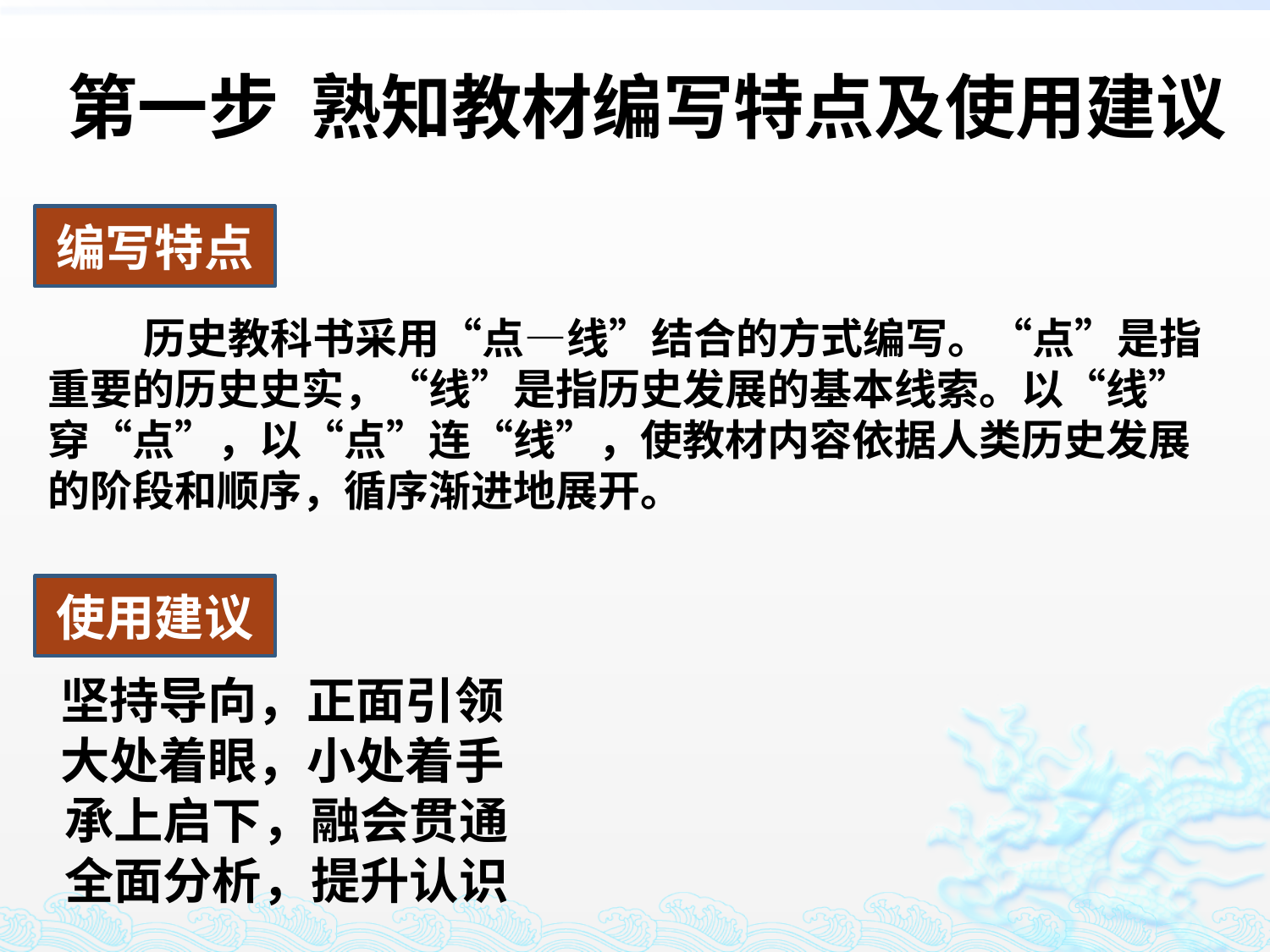

第一步  熟知教材编写特点及使用建议
编写特点
         历史教科书采用“点—线”结合的方式编写。“点”是指重要的历史史实，“线”是指历史发展的基本线索。以“线”穿“点”，以“点”连“线”，使教材内容依据人类历史发展的阶段和顺序，循序渐进地展开。

使用建议
坚持导向，正面引领
大处着眼，小处着手
承上启下，融会贯通
全面分析，提升认识